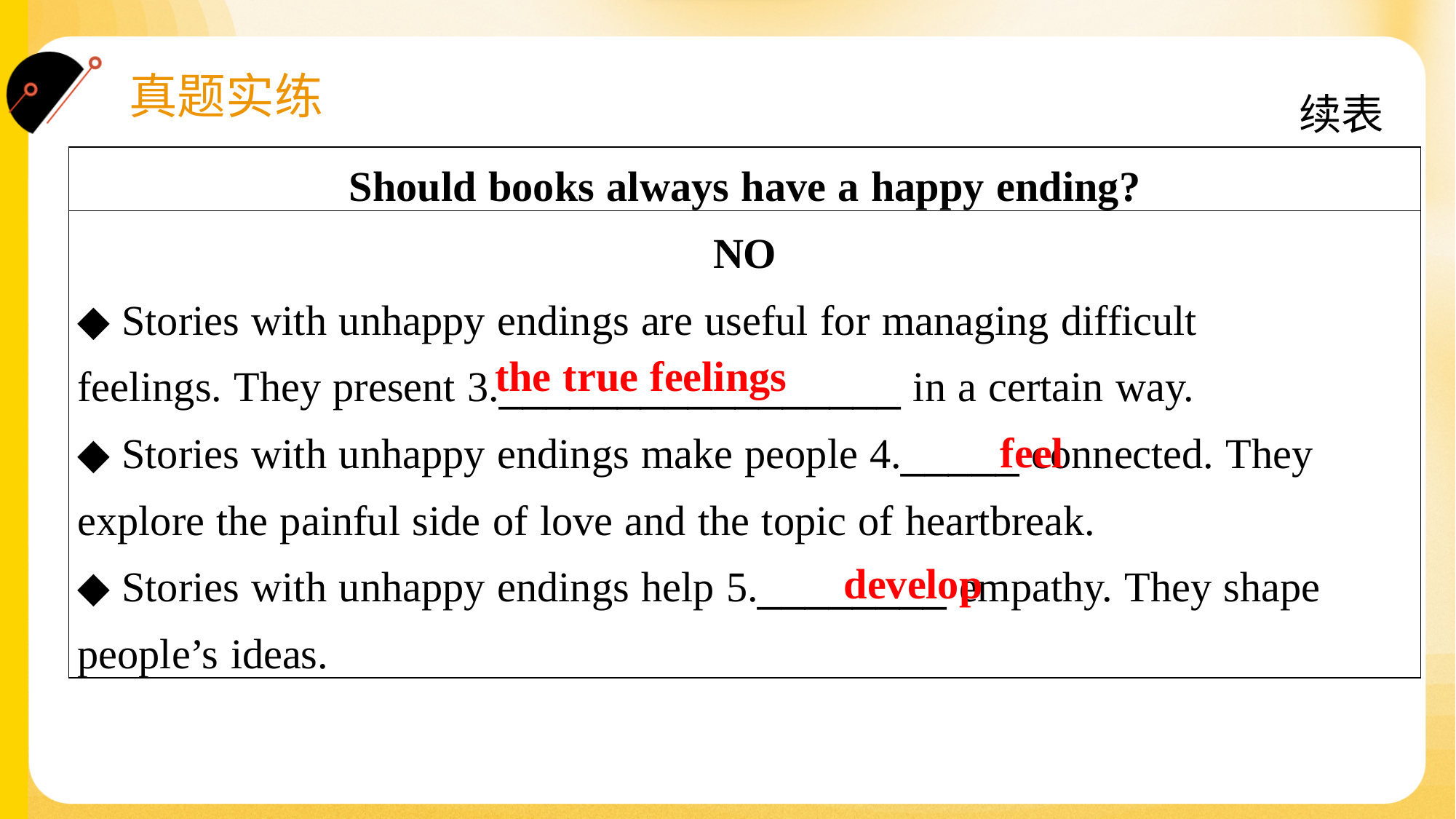

续表
| Should books always have a happy ending? |
| --- |
| NO ◆ Stories with unhappy endings are useful for managing difficult feelings. They present 3.\_\_\_\_\_\_\_\_\_\_\_\_\_\_\_\_\_ in a certain way. ◆ Stories with unhappy endings make people 4.\_\_\_\_\_ connected. They explore the painful side of love and the topic of heartbreak. ◆ Stories with unhappy endings help 5.\_\_\_\_\_\_\_\_ empathy. They shape people’s ideas. |
      the true feelings
feel
develop